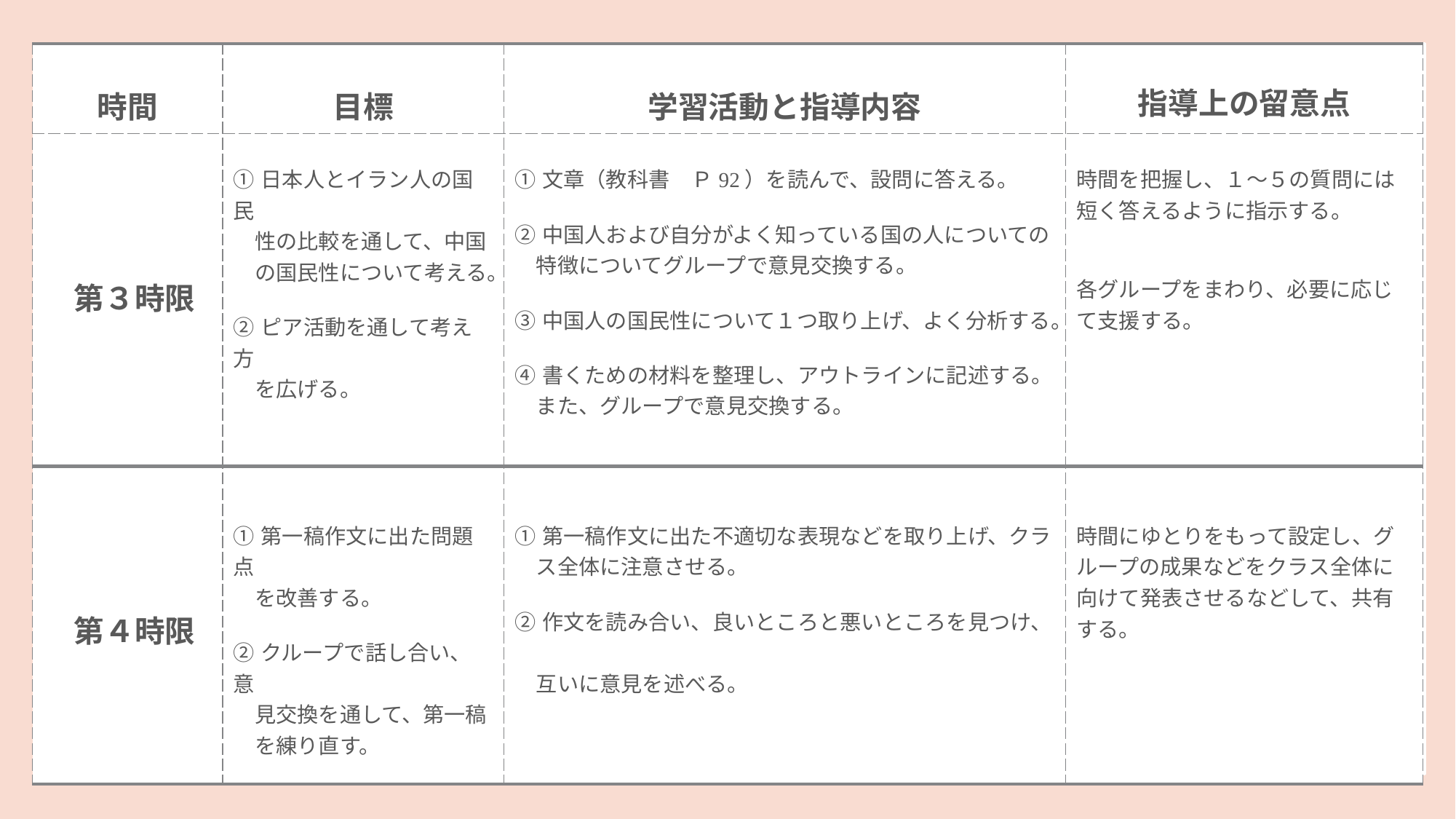

| 時間 | 目標 | 学習活動と指導内容 | 指導上の留意点 |
| --- | --- | --- | --- |
| 第３時限 | ①日本人とイラン人の国民 　性の比較を通して、中国 　の国民性について考える。 ②ピア活動を通して考え方 　を広げる。 | ①文章（教科書　Ｐ92）を読んで、設問に答える。 ②中国人および自分がよく知っている国の人についての 　特徴についてグループで意見交換する。 ③中国人の国民性について１つ取り上げ、よく分析する。 ④書くための材料を整理し、アウトラインに記述する。 　また、グループで意見交換する。 | 時間を把握し、１～５の質問には短く答えるように指示する。 各グループをまわり、必要に応じ て支援する。 |
| 第４時限 | ①第一稿作文に出た問題点 　を改善する。 ②クループで話し合い、意 　見交換を通して、第一稿 　を練り直す。 | ①第一稿作文に出た不適切な表現などを取り上げ、クラ 　ス全体に注意させる。 ②作文を読み合い、良いところと悪いところを見つけ、　 　互いに意見を述べる。 | 時間にゆとりをもって設定し、グループの成果などをクラス全体に向けて発表させるなどして、共有する。 |